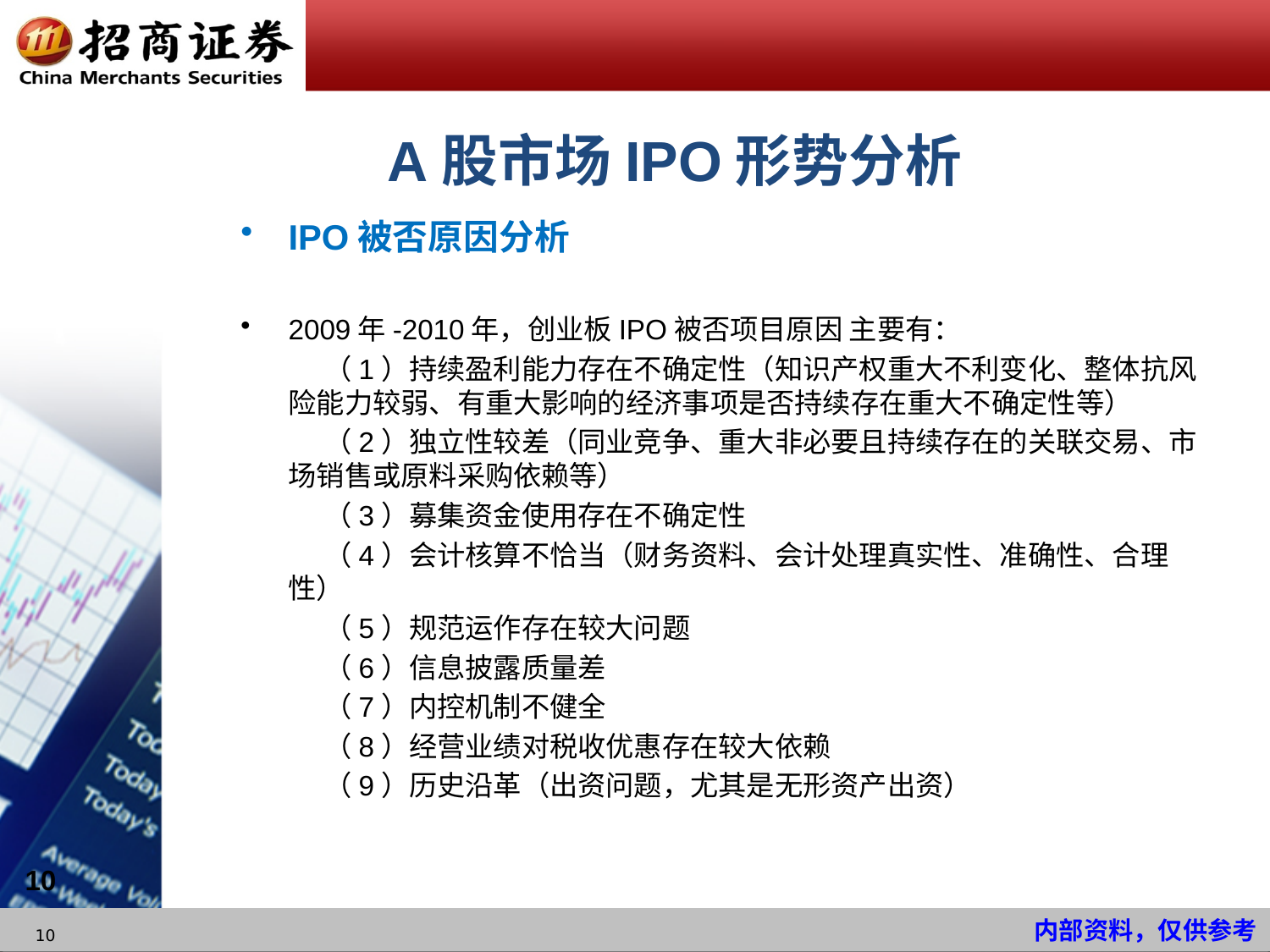

# A股市场IPO形势分析
IPO被否原因分析

2009年-2010年，创业板IPO被否项目原因 主要有：
            （1）持续盈利能力存在不确定性（知识产权重大不利变化、整体抗风险能力较弱、有重大影响的经济事项是否持续存在重大不确定性等）
            （2）独立性较差（同业竞争、重大非必要且持续存在的关联交易、市场销售或原料采购依赖等）
            （3）募集资金使用存在不确定性
            （4）会计核算不恰当（财务资料、会计处理真实性、准确性、合理性）
            （5）规范运作存在较大问题
            （6）信息披露质量差
            （7）内控机制不健全
            （8）经营业绩对税收优惠存在较大依赖
            （9）历史沿革（出资问题，尤其是无形资产出资）

10
10